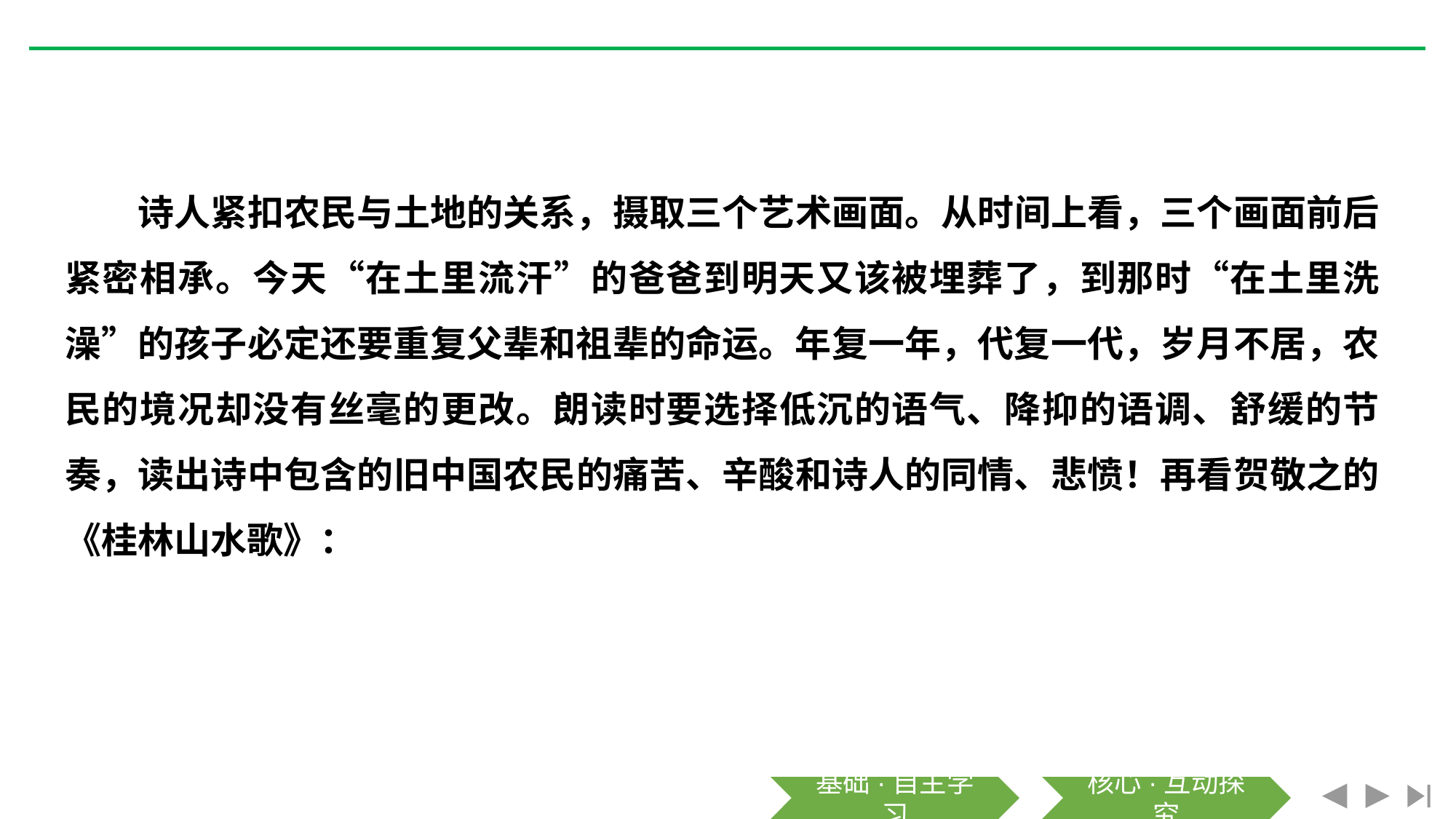

诗人紧扣农民与土地的关系，摄取三个艺术画面。从时间上看，三个画面前后紧密相承。今天“在土里流汗”的爸爸到明天又该被埋葬了，到那时“在土里洗澡”的孩子必定还要重复父辈和祖辈的命运。年复一年，代复一代，岁月不居，农民的境况却没有丝毫的更改。朗读时要选择低沉的语气、降抑的语调、舒缓的节奏，读出诗中包含的旧中国农民的痛苦、辛酸和诗人的同情、悲愤！再看贺敬之的《桂林山水歌》：